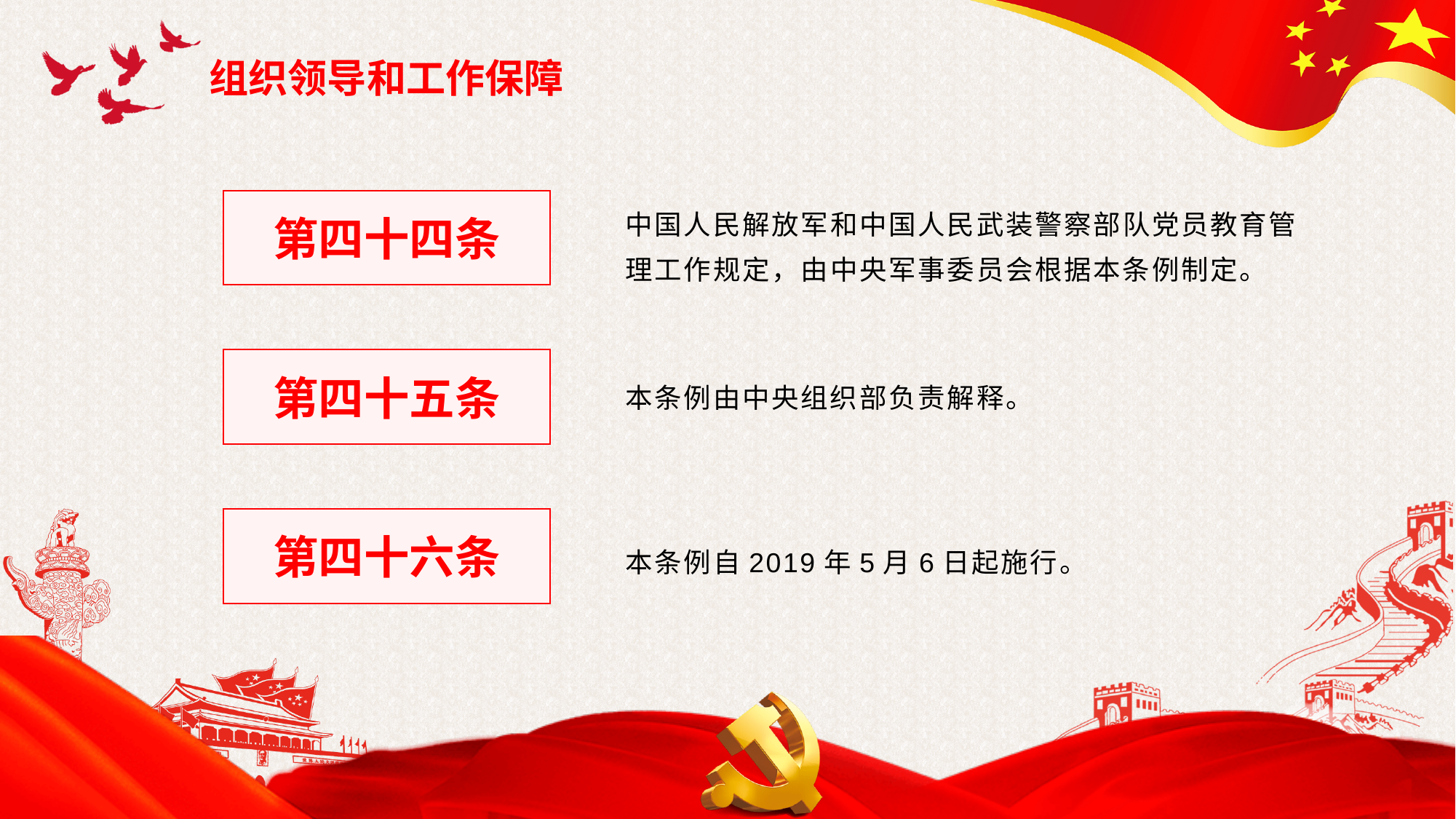

组织领导和工作保障
中国人民解放军和中国人民武装警察部队党员教育管理工作规定，由中央军事委员会根据本条例制定。
第四十四条
第四十五条
本条例由中央组织部负责解释。
第四十六条
本条例自2019年5月6日起施行。